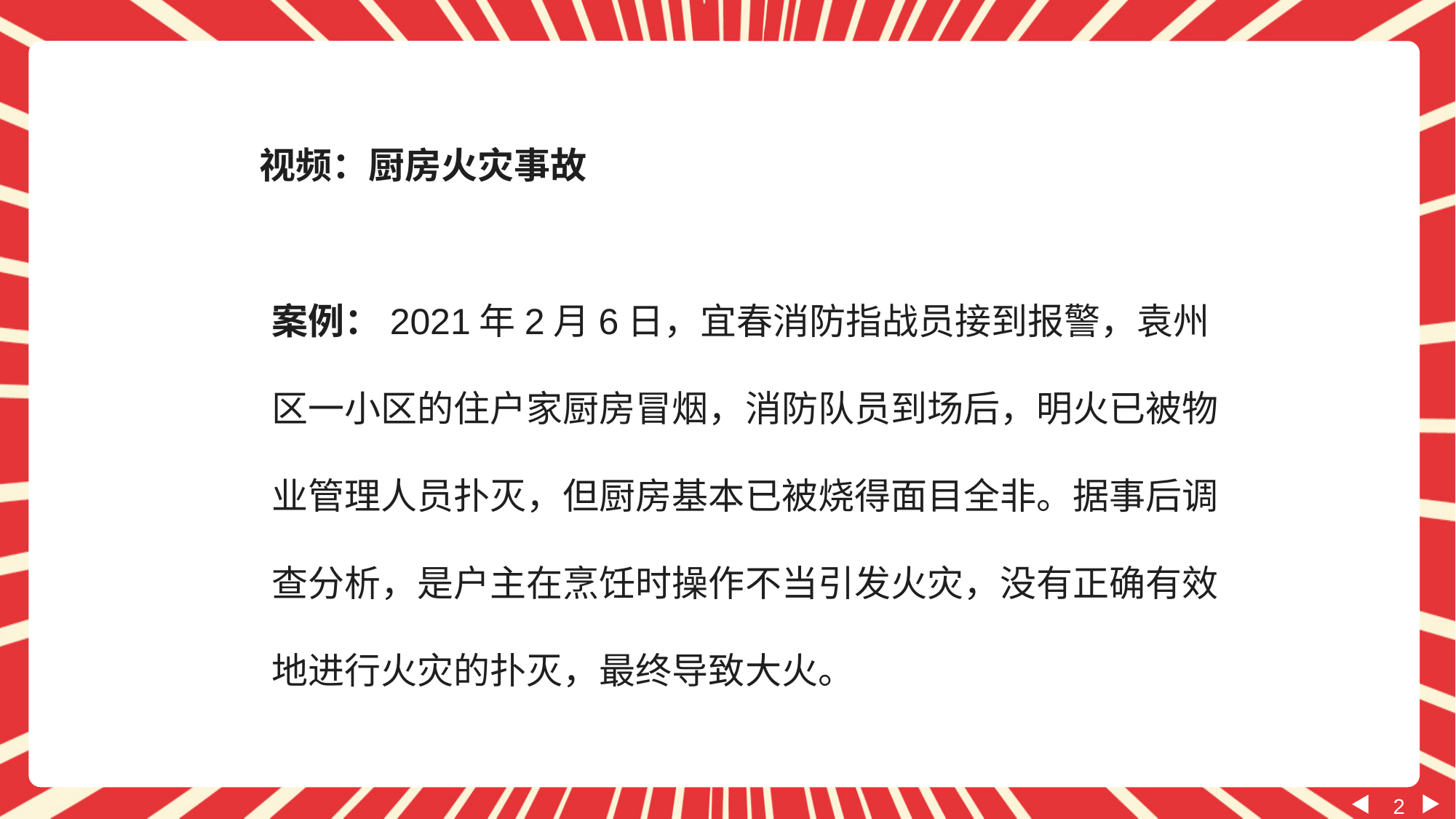

视频：厨房火灾事故
案例：2021年2月6日，宜春消防指战员接到报警，袁州区一小区的住户家厨房冒烟，消防队员到场后，明火已被物业管理人员扑灭，但厨房基本已被烧得面目全非。据事后调查分析，是户主在烹饪时操作不当引发火灾，没有正确有效地进行火灾的扑灭，最终导致大火。